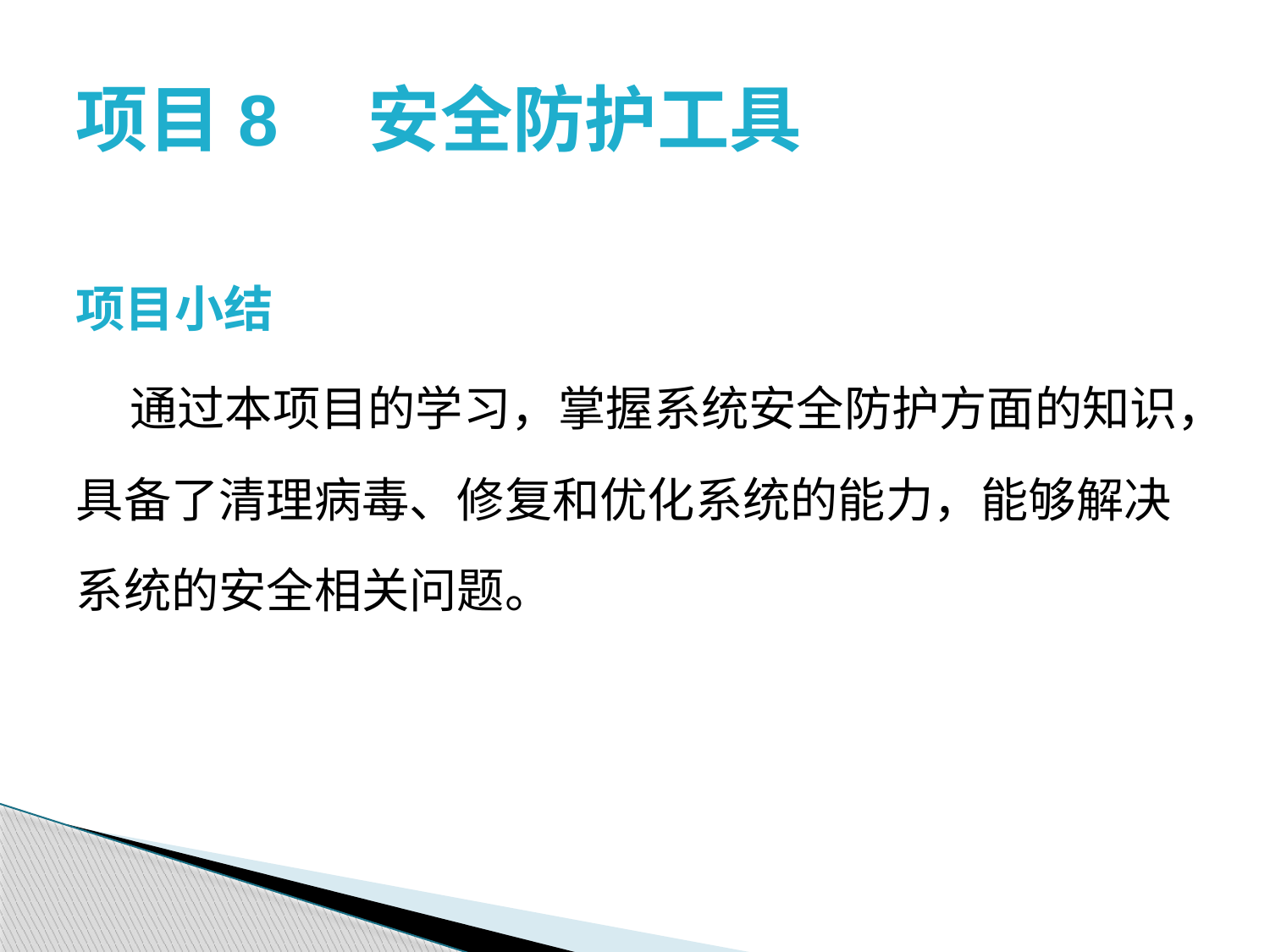

# 项目8　安全防护工具
项目小结
    通过本项目的学习，掌握系统安全防护方面的知识，具备了清理病毒、修复和优化系统的能力，能够解决系统的安全相关问题。